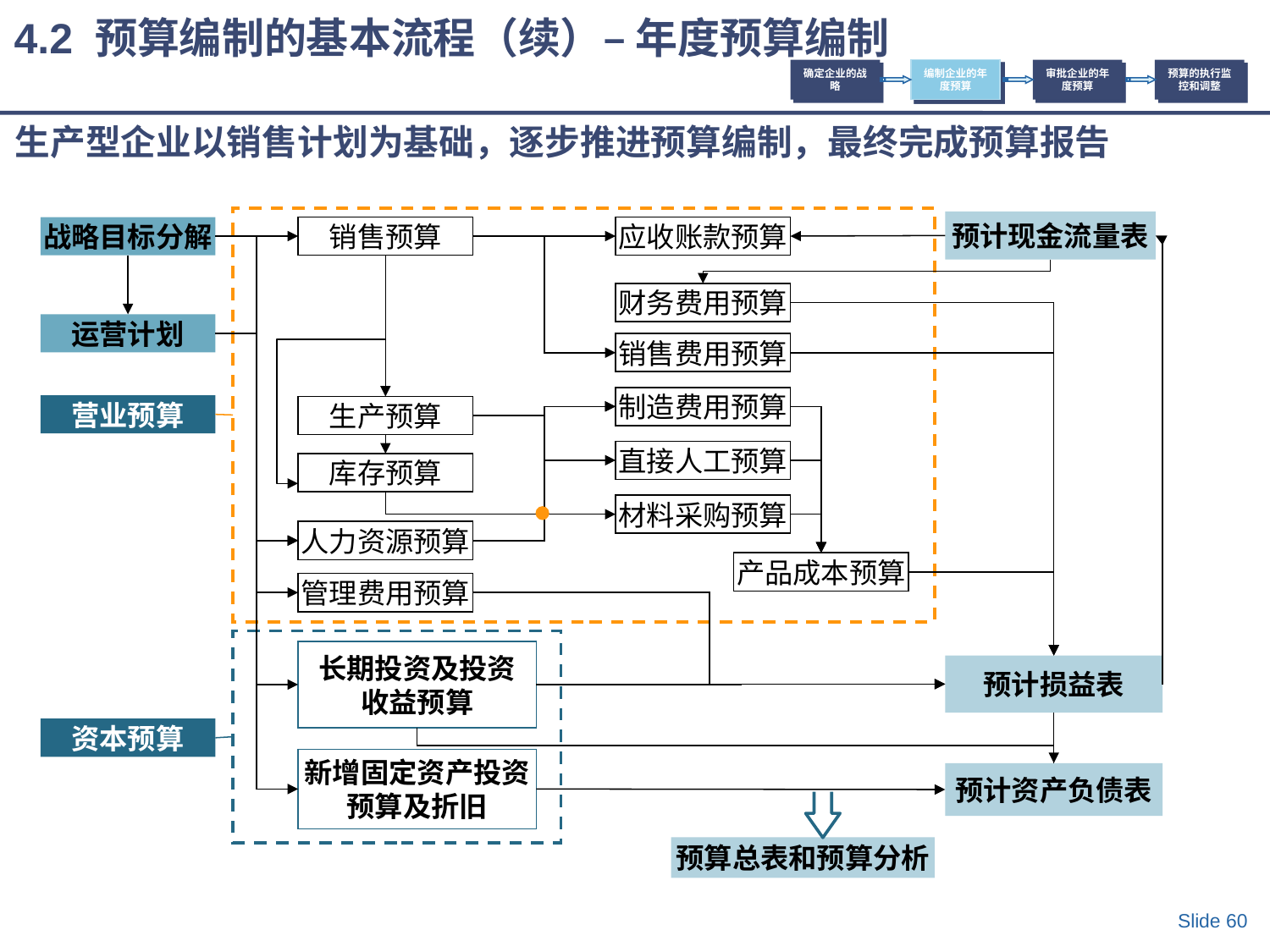

4.2 预算编制的基本流程（续）– 年度预算编制
确定企业的战略
编制企业的年度预算
审批企业的年度预算
预算的执行监控和调整

# 生产型企业以销售计划为基础，逐步推进预算编制，最终完成预算报告

预计现金流量表
战略目标分解
销售预算
应收账款预算
财务费用预算
运营计划
销售费用预算

制造费用预算
营业预算
生产预算
直接人工预算
库存预算
材料采购预算

人力资源预算
产品成本预算
管理费用预算

长期投资及投资
收益预算
预计损益表
资本预算
新增固定资产投资
预算及折旧
预计资产负债表

预算总表和预算分析
Slide 60